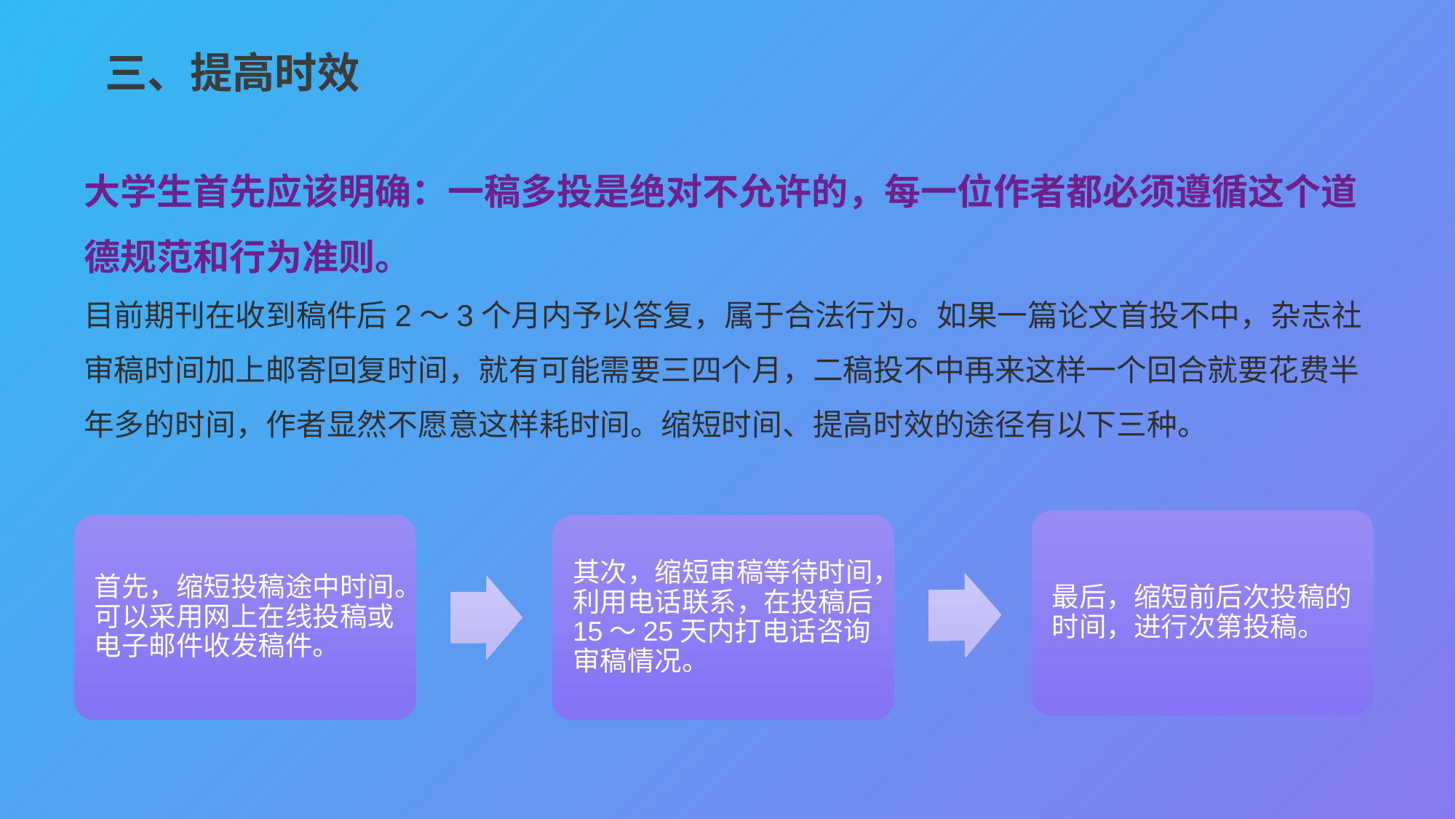

三、提高时效
大学生首先应该明确：一稿多投是绝对不允许的，每一位作者都必须遵循这个道德规范和行为准则。
目前期刊在收到稿件后2～3个月内予以答复，属于合法行为。如果一篇论文首投不中，杂志社审稿时间加上邮寄回复时间，就有可能需要三四个月，二稿投不中再来这样一个回合就要花费半年多的时间，作者显然不愿意这样耗时间。缩短时间、提高时效的途径有以下三种。
首先，缩短投稿途中时间。可以采用网上在线投稿或电子邮件收发稿件。

其次，缩短审稿等待时间，利用电话联系，在投稿后15～25天内打电话咨询审稿情况。

最后，缩短前后次投稿的时间，进行次第投稿。